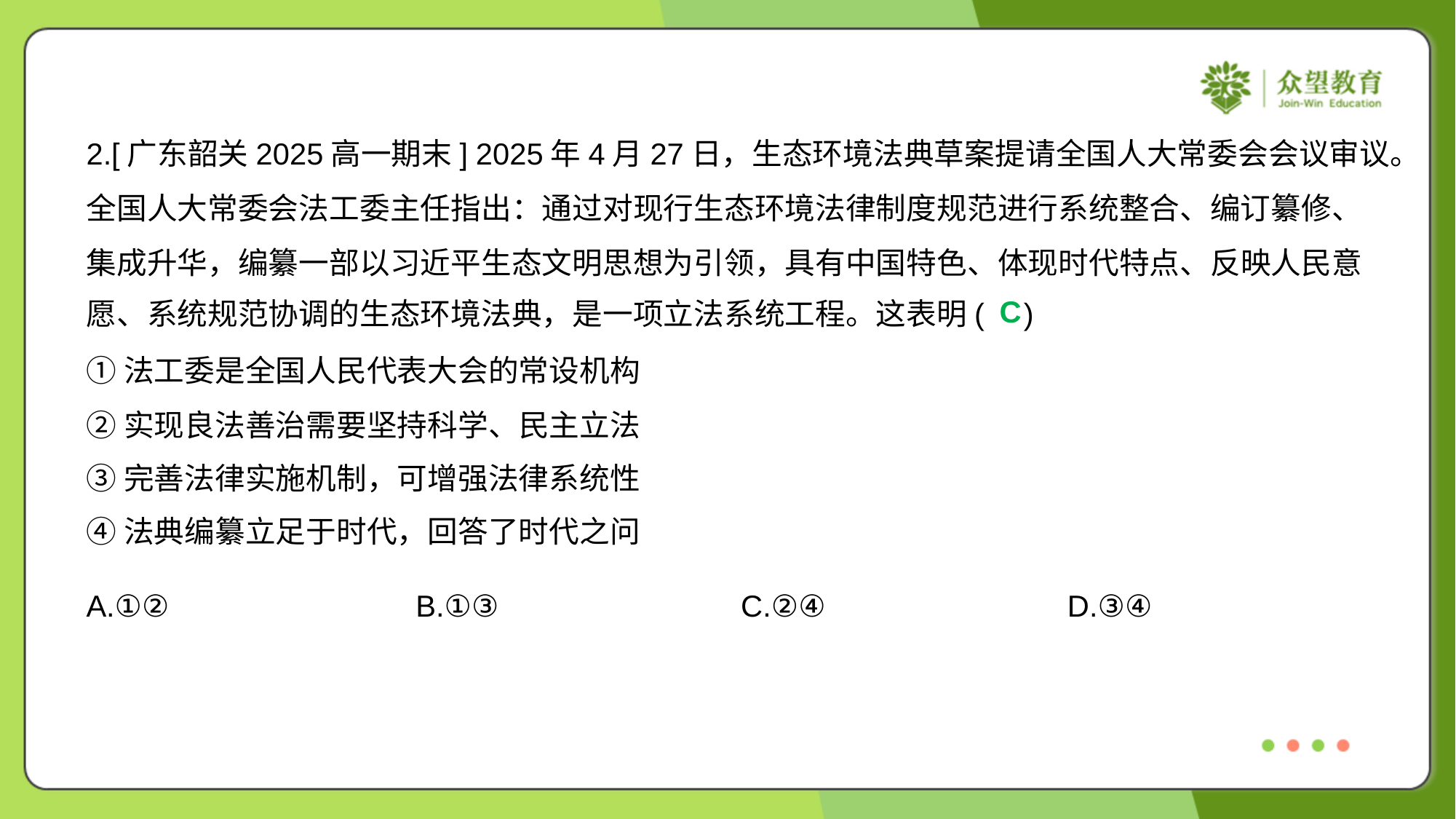

2.[广东韶关2025高一期末] 2025年4月27日，生态环境法典草案提请全国人大常委会会议审议。
全国人大常委会法工委主任指出：通过对现行生态环境法律制度规范进行系统整合、编订纂修、
集成升华，编纂一部以习近平生态文明思想为引领，具有中国特色、体现时代特点、反映人民意
愿、系统规范协调的生态环境法典，是一项立法系统工程。这表明(     )
C
①法工委是全国人民代表大会的常设机构
②实现良法善治需要坚持科学、民主立法
③完善法律实施机制，可增强法律系统性
④法典编纂立足于时代，回答了时代之问
A.①②	B.①③	C.②④	D.③④